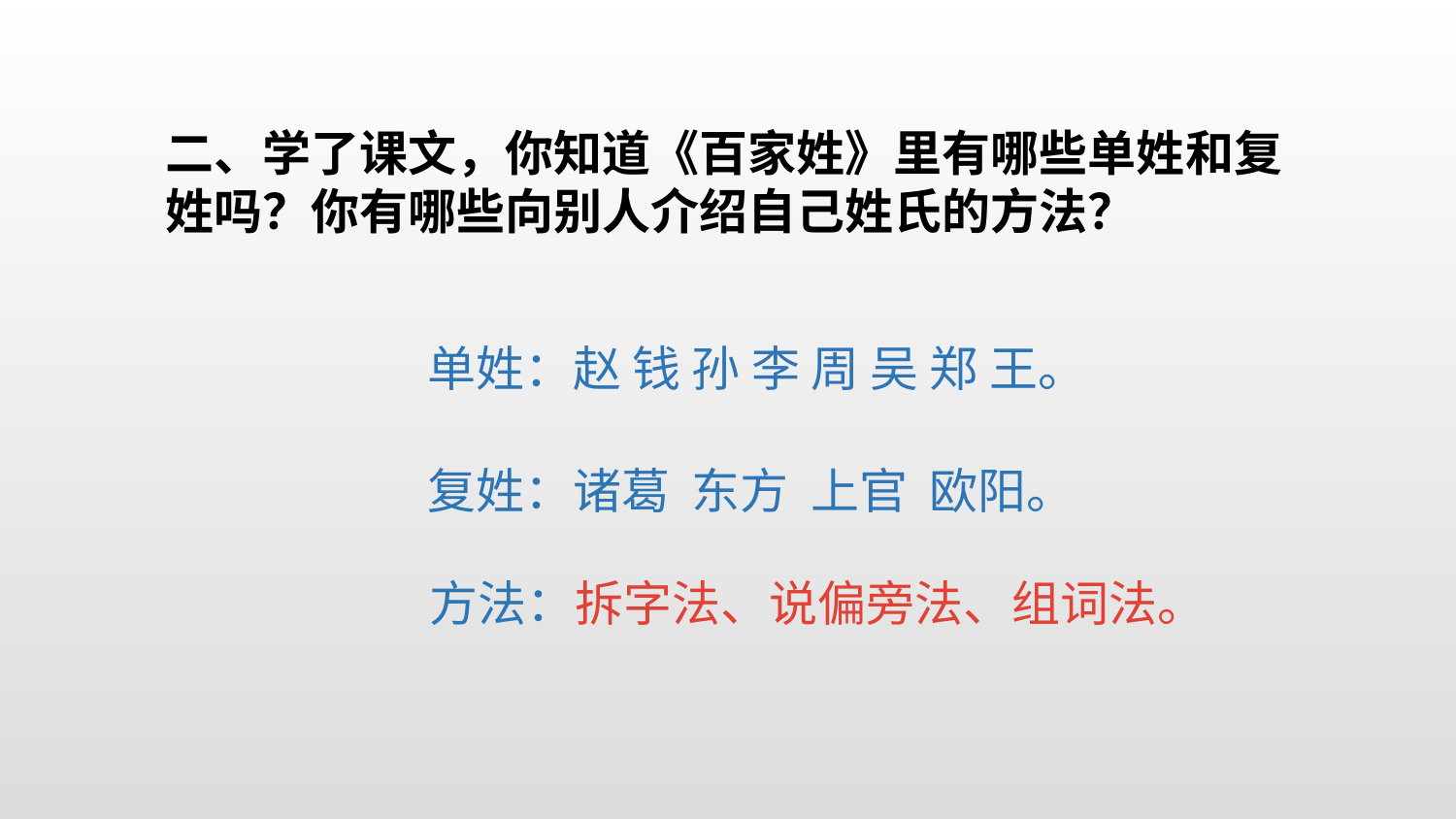

二、学了课文，你知道《百家姓》里有哪些单姓和复姓吗？你有哪些向别人介绍自己姓氏的方法？
单姓：赵 钱 孙 李 周 吴 郑 王。
复姓：诸葛  东方  上官  欧阳。
方法：拆字法、说偏旁法、组词法。